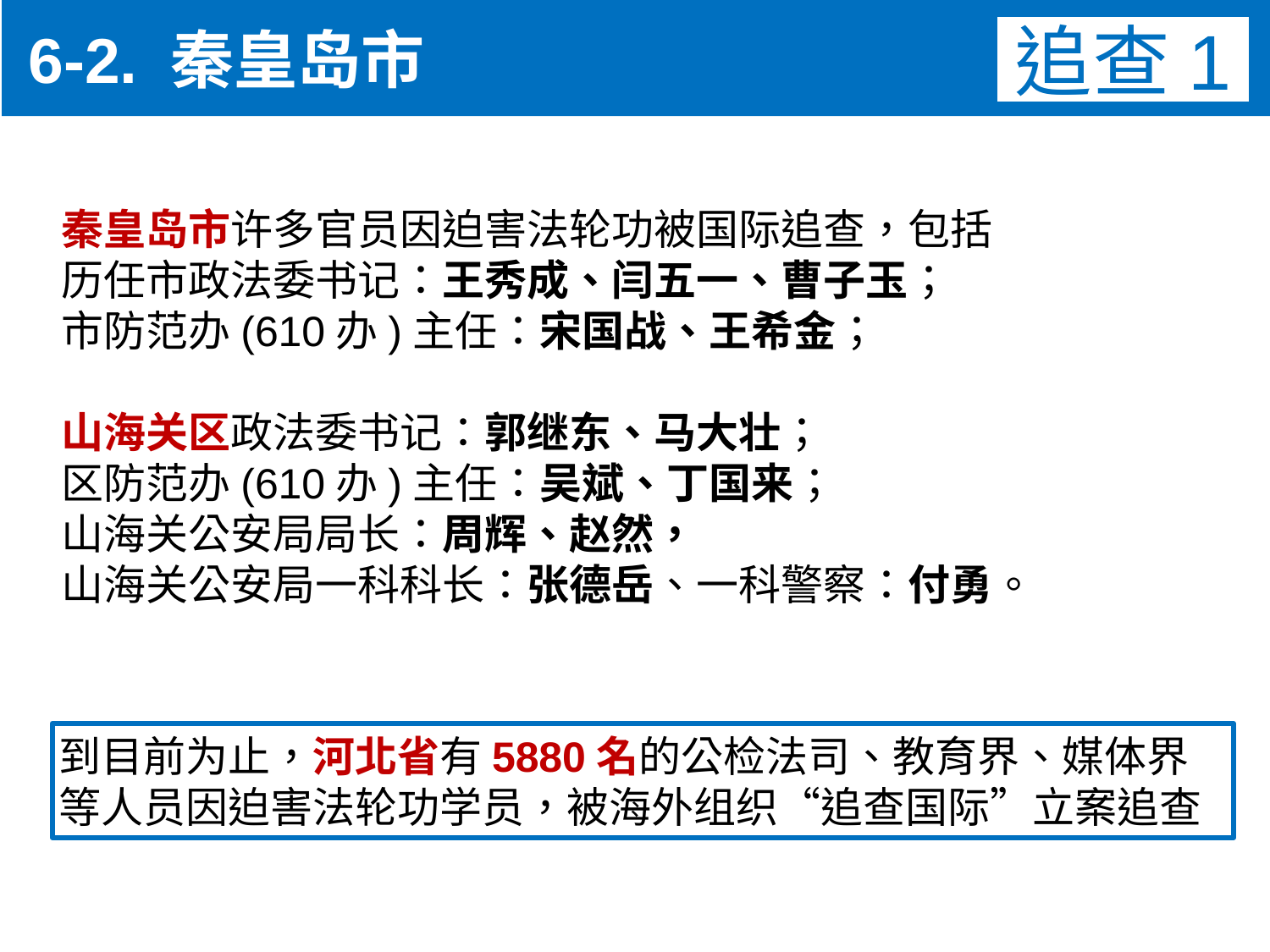

6-2. 秦皇岛市
追查1
秦皇岛市许多官员因迫害法轮功被国际追查，包括
历任市政法委书记：王秀成、闫五一、曹子玉；
市防范办(610办)主任：宋国战、王希金；

山海关区政法委书记：郭继东、马大壮；
区防范办(610办)主任：吴斌、丁国来；
山海关公安局局长：周辉、赵然，
山海关公安局一科科长：张德岳、一科警察：付勇。
到目前为止，河北省有5880名的公检法司、教育界、媒体界
等人员因迫害法轮功学员，被海外组织“追查国际”立案追查